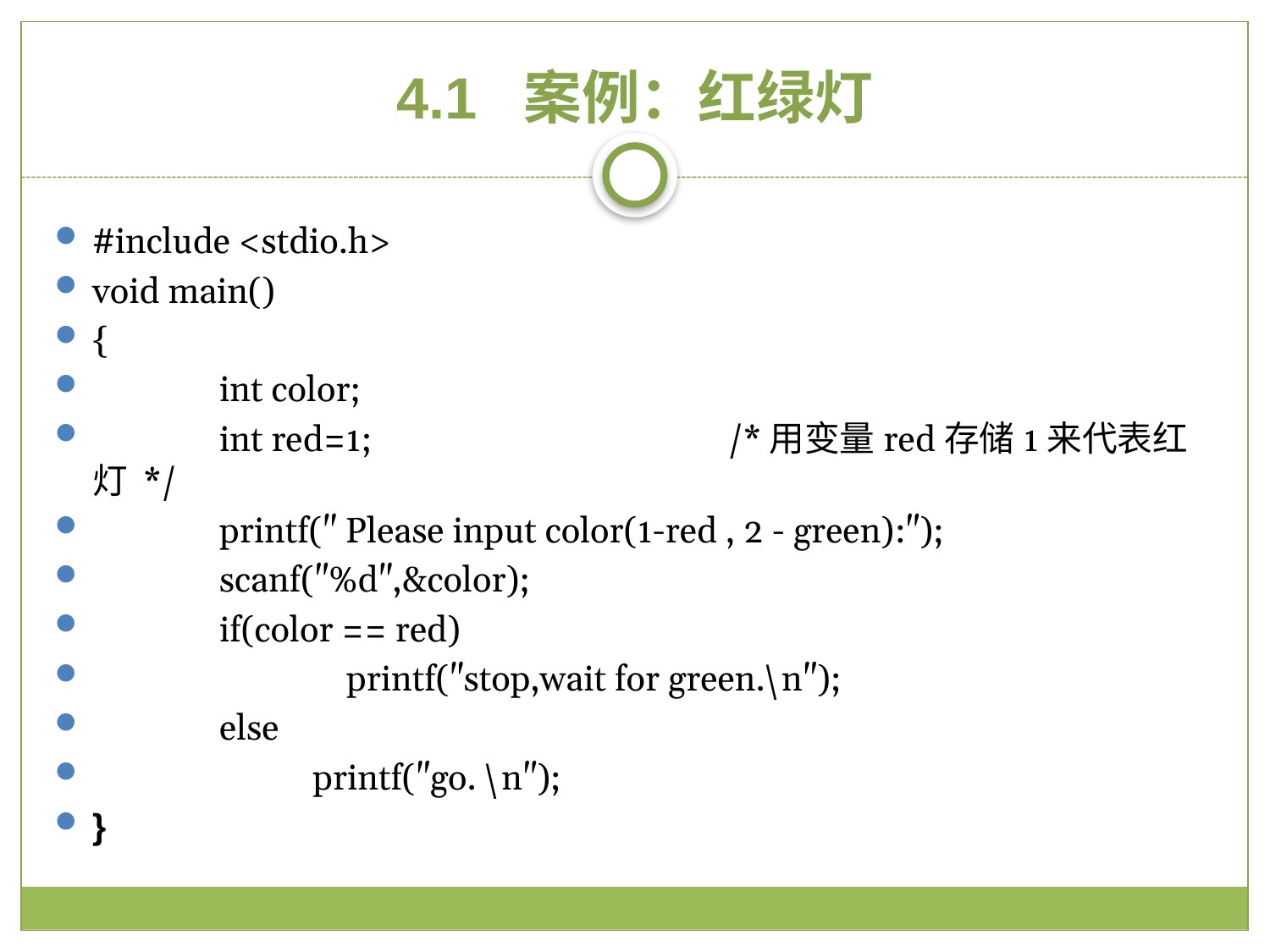

# 4.1  案例：红绿灯
#include <stdio.h>
void main()
{
	int color;
	int red=1;			/*用变量red存储1来代表红灯 */
	printf(" Please input color(1-red , 2 - green):");
	scanf("%d",&color);
	if(color == red)
		printf("stop,wait for green.\n");
	else
                          printf("go. \n");
}